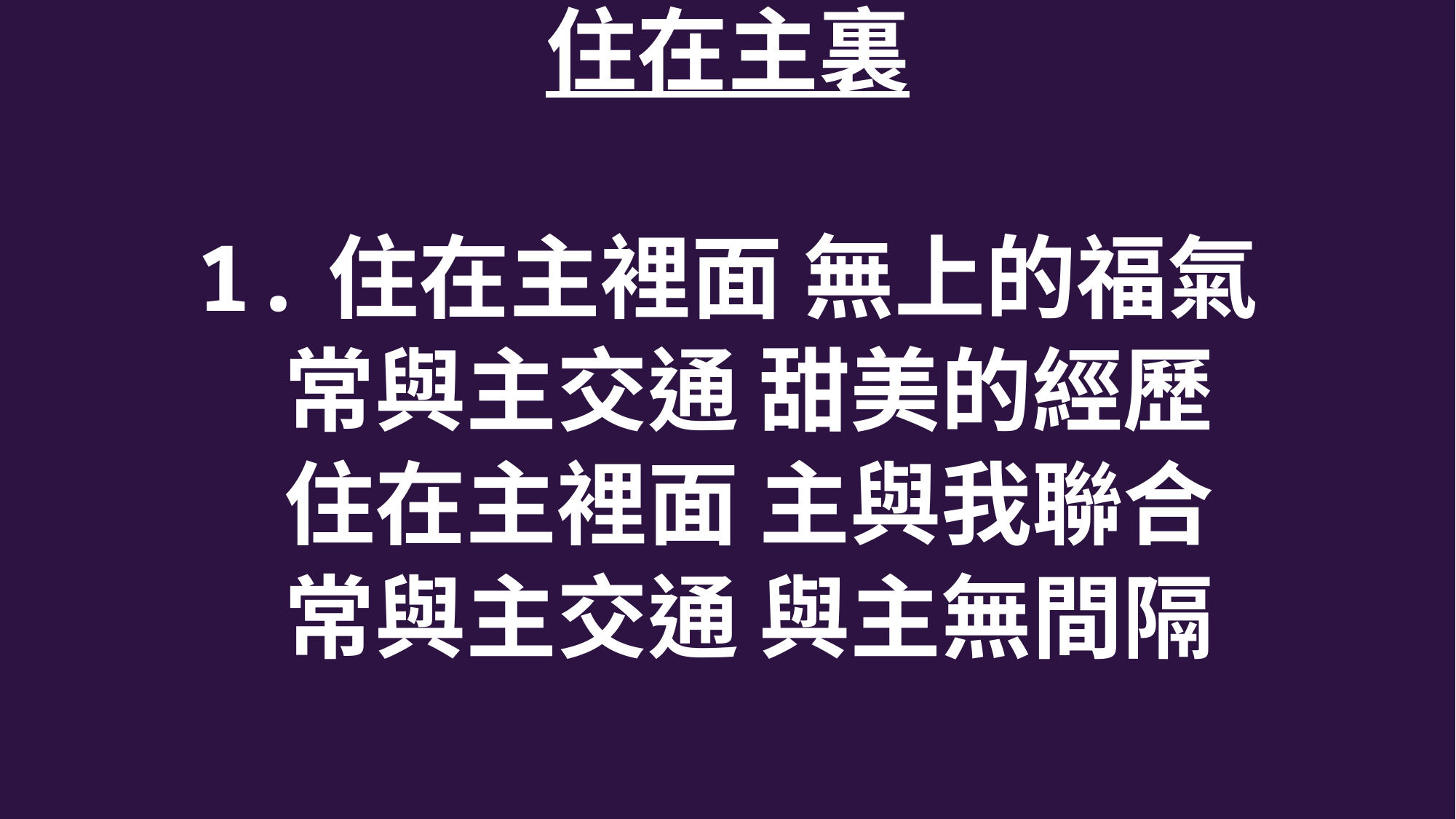

住在主裏

1.住在主裡面 無上的福氣
 常與主交通 甜美的經歷
 住在主裡面 主與我聯合
 常與主交通 與主無間隔